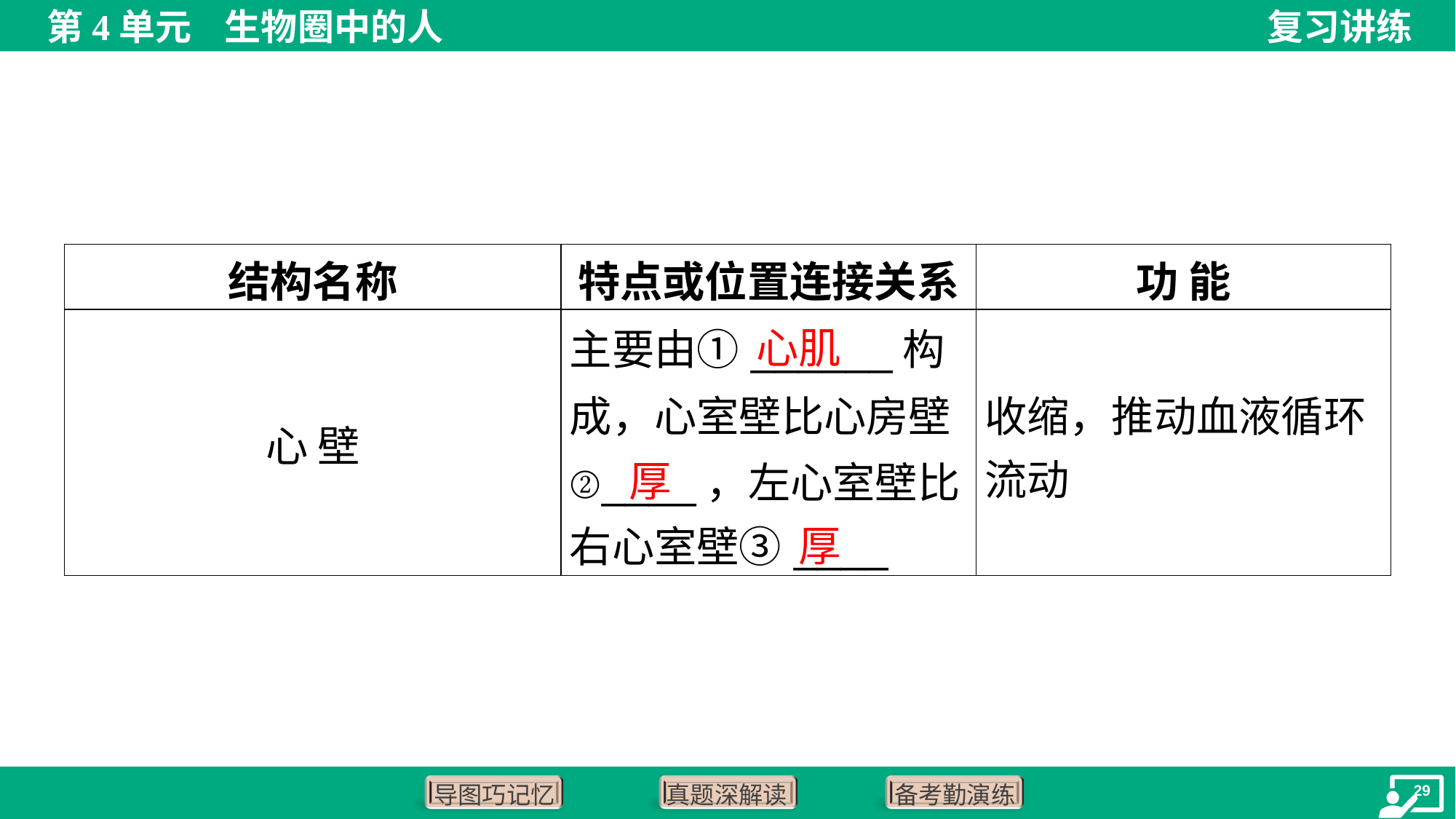

| 结构名称 | 特点或位置连接关系 | 功 能 |
| --- | --- | --- |
| 心 壁 | 主要由①\_\_\_\_\_\_构 成，心室壁比心房壁 ②\_\_\_\_，左心室壁比 右心室壁③\_\_\_\_ | 收缩，推动血液循环 流动 |
心肌
厚
厚